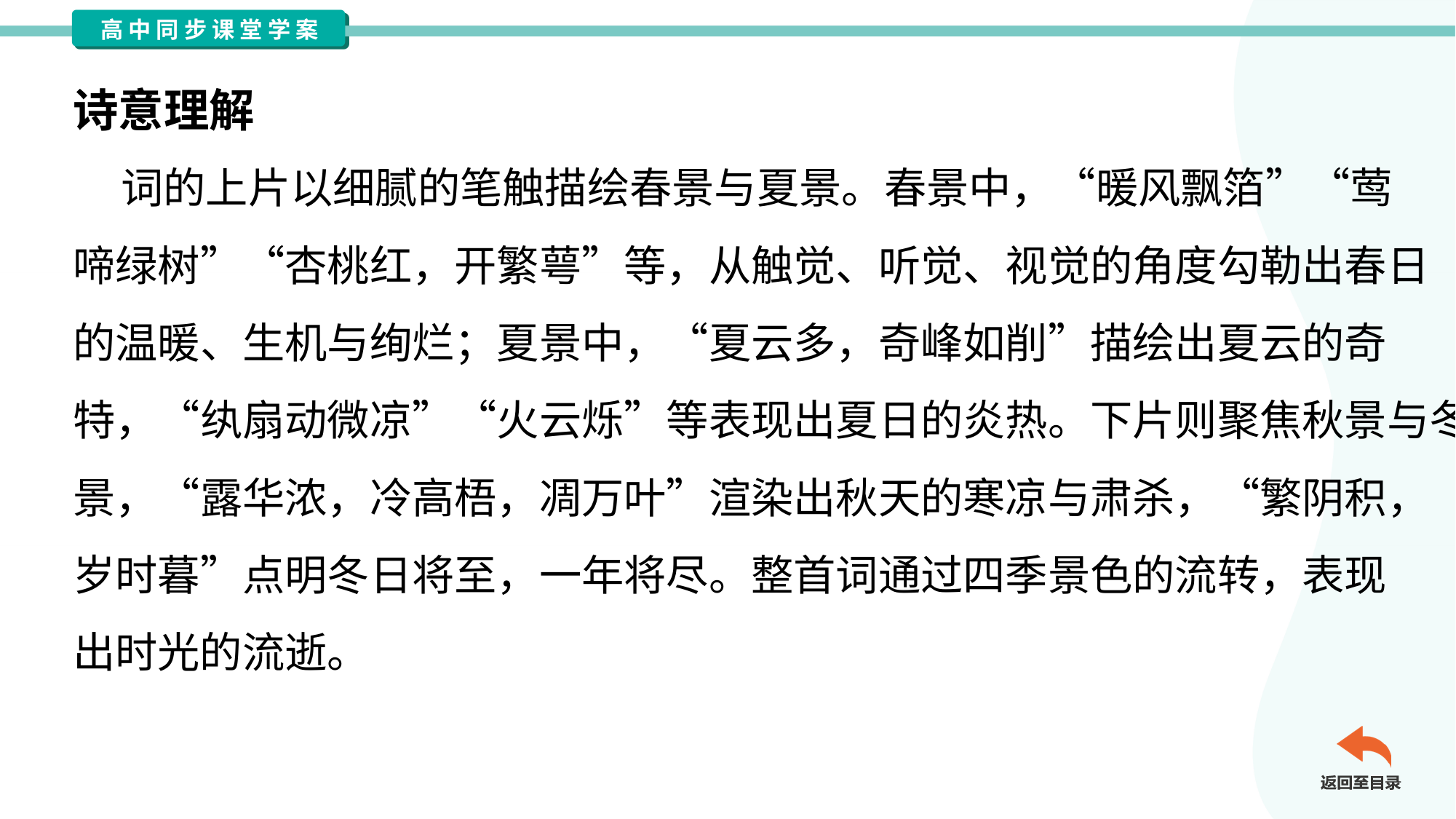

诗意理解
    词的上片以细腻的笔触描绘春景与夏景。春景中，“暖风飘箔”“莺
啼绿树”“杏桃红，开繁萼”等，从触觉、听觉、视觉的角度勾勒出春日
的温暖、生机与绚烂；夏景中，“夏云多，奇峰如削”描绘出夏云的奇
特，“纨扇动微凉”“火云烁”等表现出夏日的炎热。下片则聚焦秋景与冬
景，“露华浓，冷高梧，凋万叶”渲染出秋天的寒凉与肃杀，“繁阴积，
岁时暮”点明冬日将至，一年将尽。整首词通过四季景色的流转，表现
出时光的流逝。